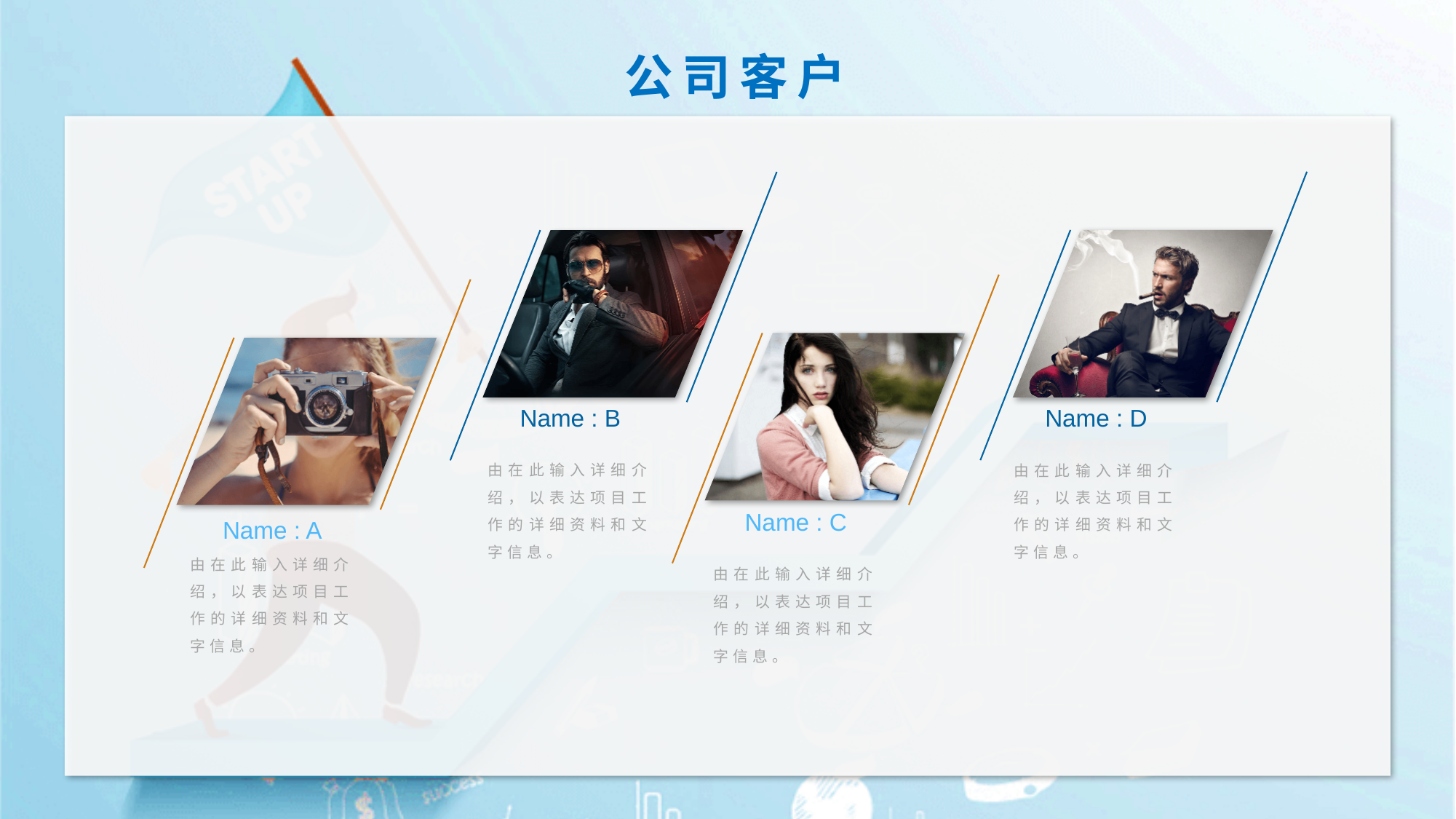

公司客户

Name : B

由在此输入详细介绍，以表达项目工作的详细资料和文字信息。
Name : D

由在此输入详细介绍，以表达项目工作的详细资料和文字信息。
Name : C

由在此输入详细介绍，以表达项目工作的详细资料和文字信息。
Name : A
由在此输入详细介绍，以表达项目工作的详细资料和文字信息。